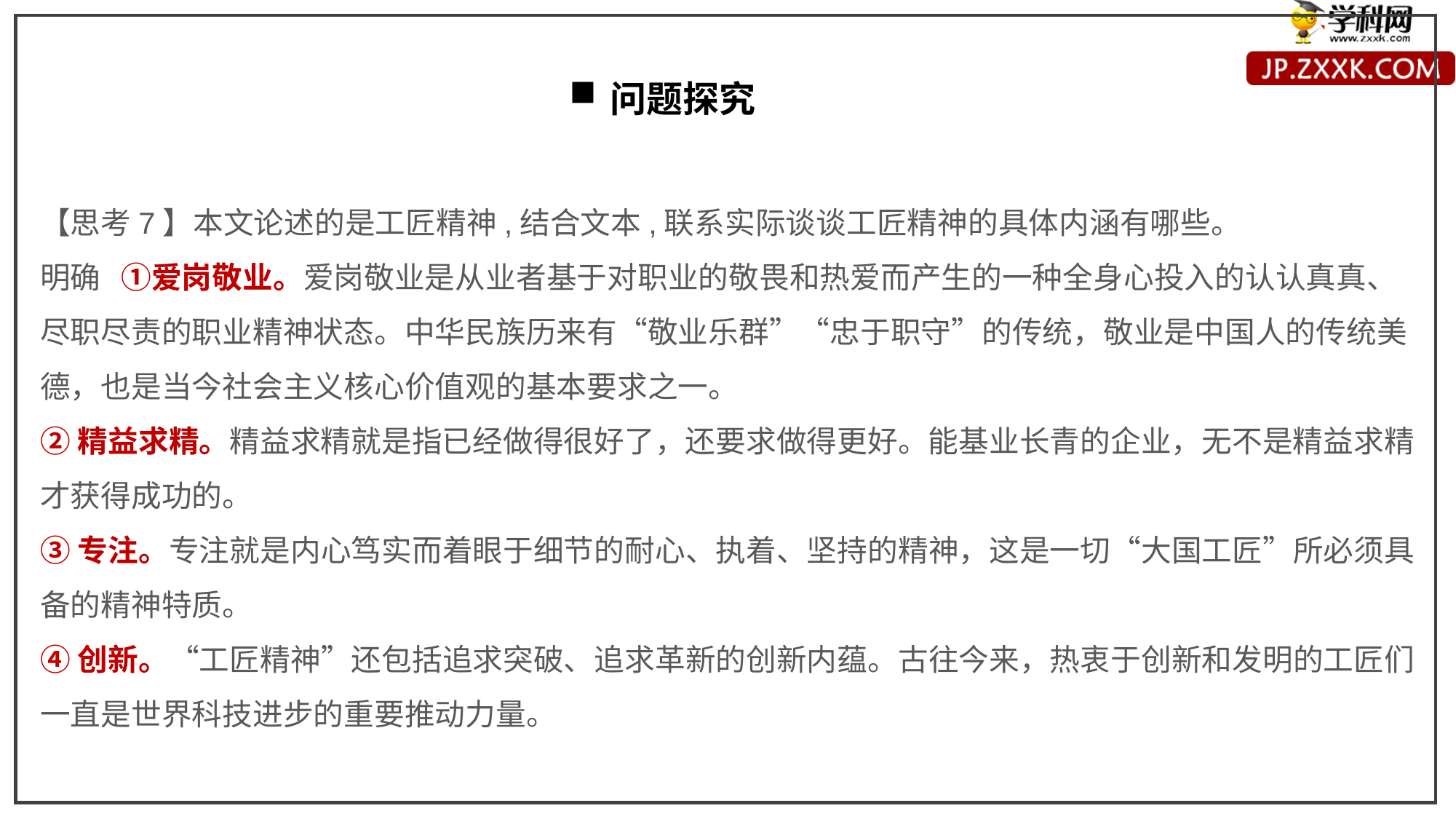

问题探究
【思考7】本文论述的是工匠精神,结合文本,联系实际谈谈工匠精神的具体内涵有哪些。
明确   ①爱岗敬业。爱岗敬业是从业者基于对职业的敬畏和热爱而产生的一种全身心投入的认认真真、尽职尽责的职业精神状态。中华民族历来有“敬业乐群”“忠于职守”的传统，敬业是中国人的传统美德，也是当今社会主义核心价值观的基本要求之一。
②精益求精。精益求精就是指已经做得很好了，还要求做得更好。能基业长青的企业，无不是精益求精才获得成功的。
③专注。专注就是内心笃实而着眼于细节的耐心、执着、坚持的精神，这是一切“大国工匠”所必须具备的精神特质。
④创新。“工匠精神”还包括追求突破、追求革新的创新内蕴。古往今来，热衷于创新和发明的工匠们一直是世界科技进步的重要推动力量。